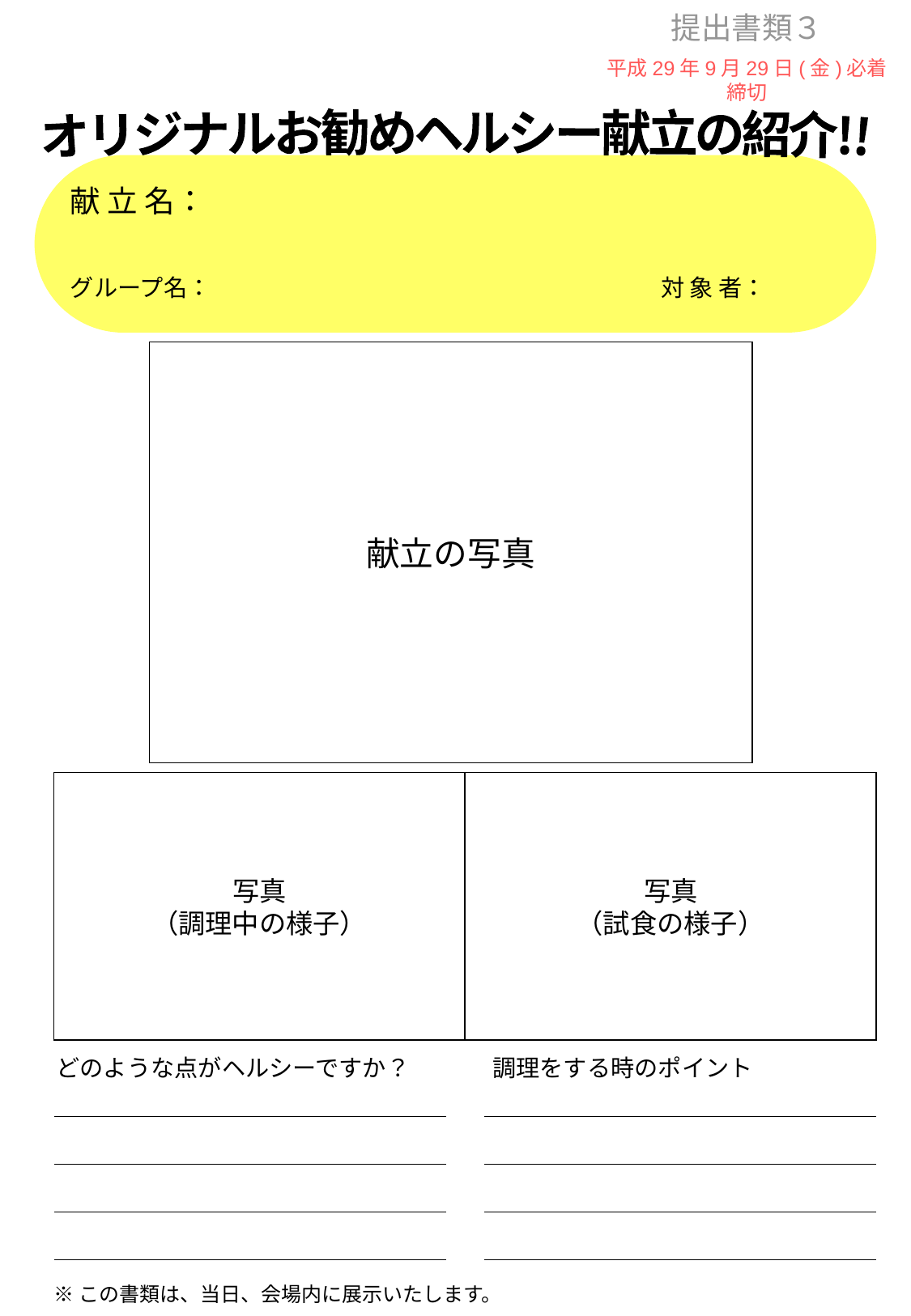

提出書類３
平成29年9月29日(金)必着締切
オリジナルお勧めヘルシー献立の紹介!!
献 立 名：

グループ名：　　　　　　　　　　　　　　　　　　　対 象 者：

献立の写真
写真
（調理中の様子）
写真
（試食の様子）
どのような点がヘルシーですか？
調理をする時のポイント
|  |
| --- |
|  |
|  |
|  |
|  |
| --- |
|  |
|  |
|  |
※この書類は、当日、会場内に展示いたします。